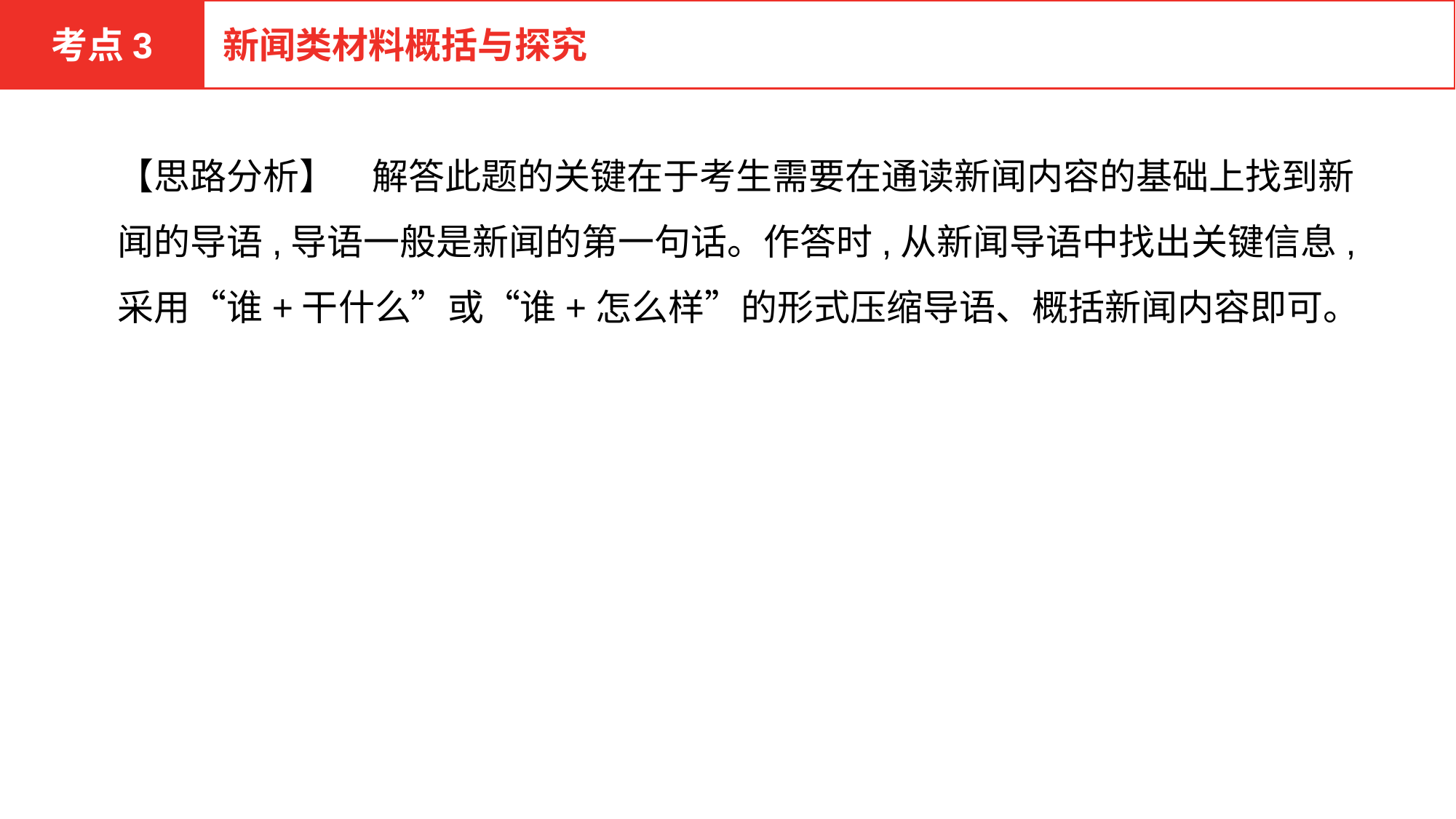

考点3
新闻类材料概括与探究
【思路分析】　解答此题的关键在于考生需要在通读新闻内容的基础上找到新闻的导语,导语一般是新闻的第一句话。作答时,从新闻导语中找出关键信息,采用“谁+干什么”或“谁+怎么样”的形式压缩导语、概括新闻内容即可。